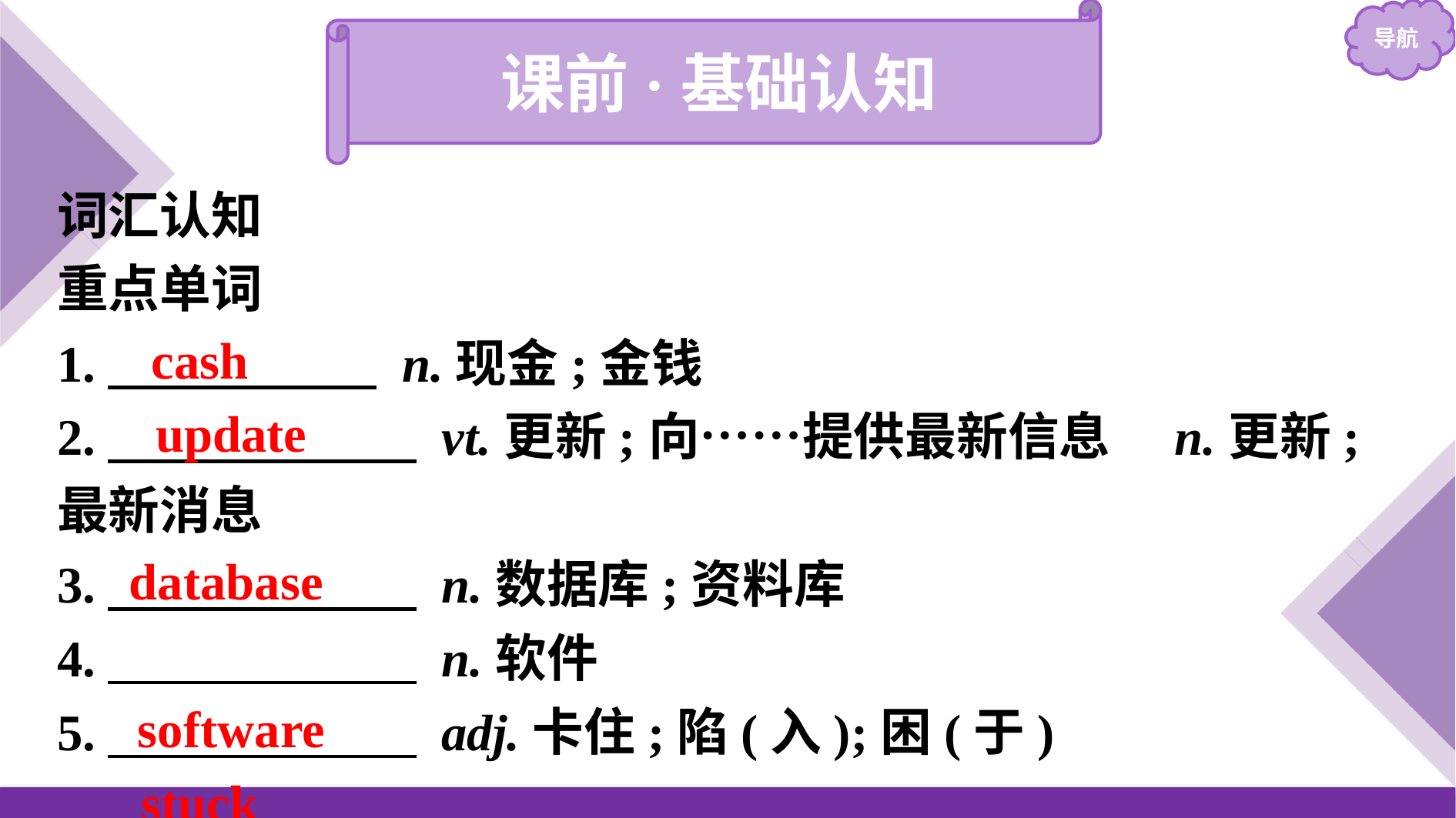

课前·基础认知
词汇认知
重点单词
1.　　　　 　 n.现金;金钱
2.　　　　　　 vt.更新;向……提供最新信息　n.更新;最新消息
3.　　　　　　 n.数据库;资料库
4.　　　　　　 n.软件
5.　　　　　　 adj.卡住;陷(入);困(于)
cash
update

database
software
stuck